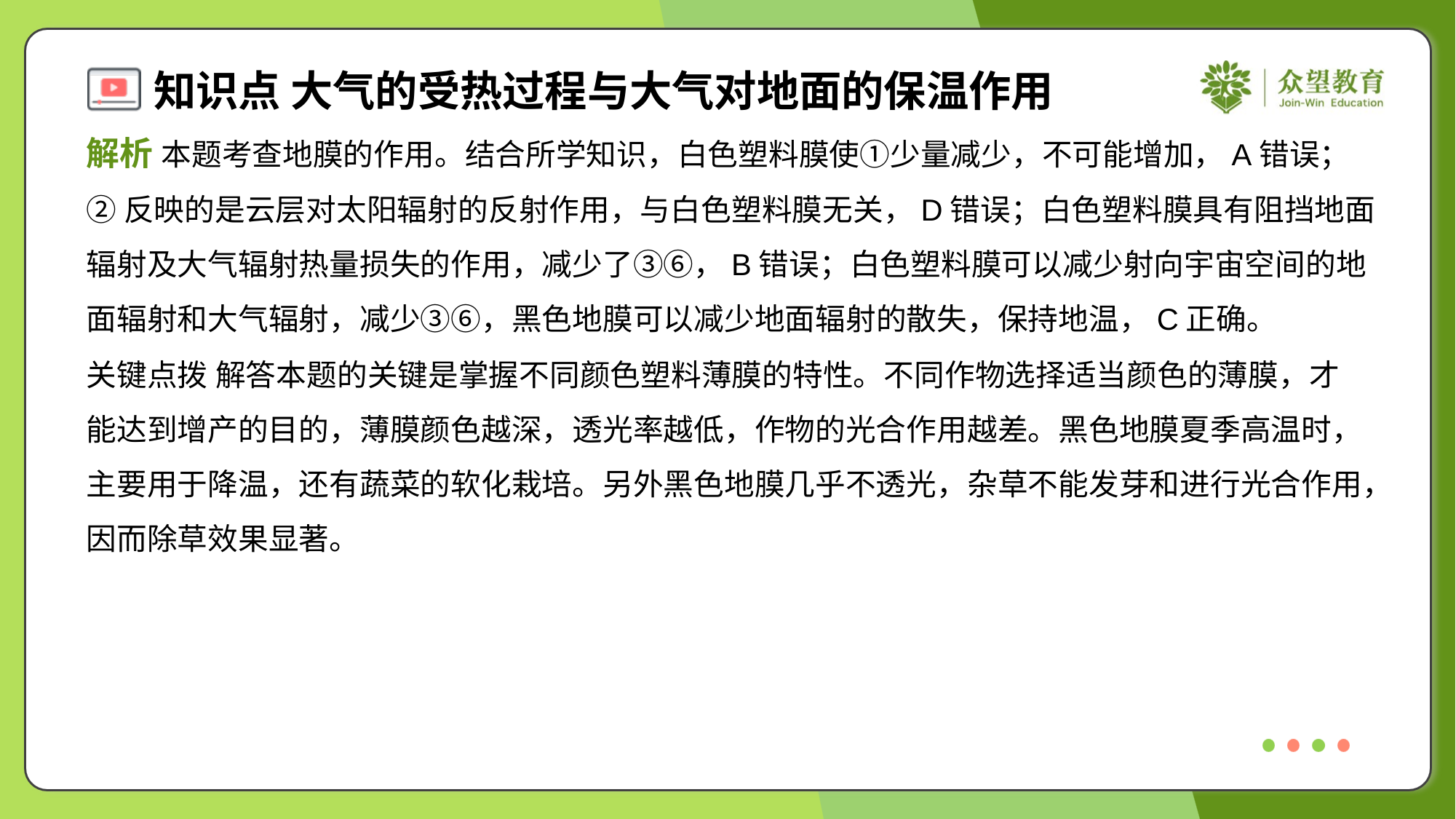

解析 本题考查地膜的作用。结合所学知识，白色塑料膜使①少量减少，不可能增加，A错误；
②反映的是云层对太阳辐射的反射作用，与白色塑料膜无关，D错误；白色塑料膜具有阻挡地面
辐射及大气辐射热量损失的作用，减少了③⑥，B错误；白色塑料膜可以减少射向宇宙空间的地
面辐射和大气辐射，减少③⑥，黑色地膜可以减少地面辐射的散失，保持地温，C正确。
关键点拨 解答本题的关键是掌握不同颜色塑料薄膜的特性。不同作物选择适当颜色的薄膜，才
能达到增产的目的，薄膜颜色越深，透光率越低，作物的光合作用越差。黑色地膜夏季高温时，
主要用于降温，还有蔬菜的软化栽培。另外黑色地膜几乎不透光，杂草不能发芽和进行光合作用，
因而除草效果显著。